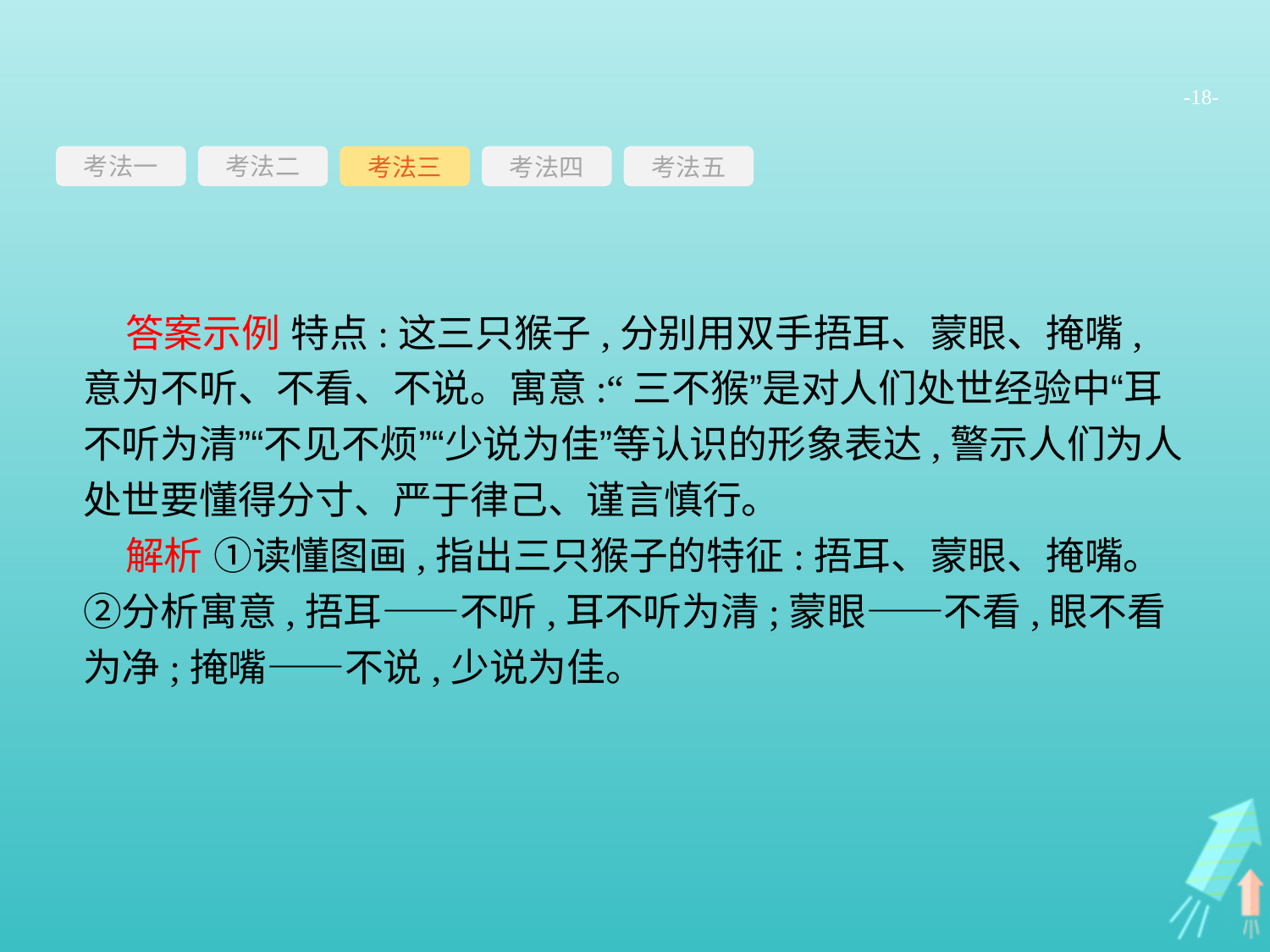

-18-
考法一
考法三
考法四
考法五
考法二
答案示例 特点:这三只猴子,分别用双手捂耳、蒙眼、掩嘴,意为不听、不看、不说。寓意:“三不猴”是对人们处世经验中“耳不听为清”“不见不烦”“少说为佳”等认识的形象表达,警示人们为人处世要懂得分寸、严于律己、谨言慎行。
解析 ①读懂图画,指出三只猴子的特征:捂耳、蒙眼、掩嘴。②分析寓意,捂耳——不听,耳不听为清;蒙眼——不看,眼不看为净;掩嘴——不说,少说为佳。